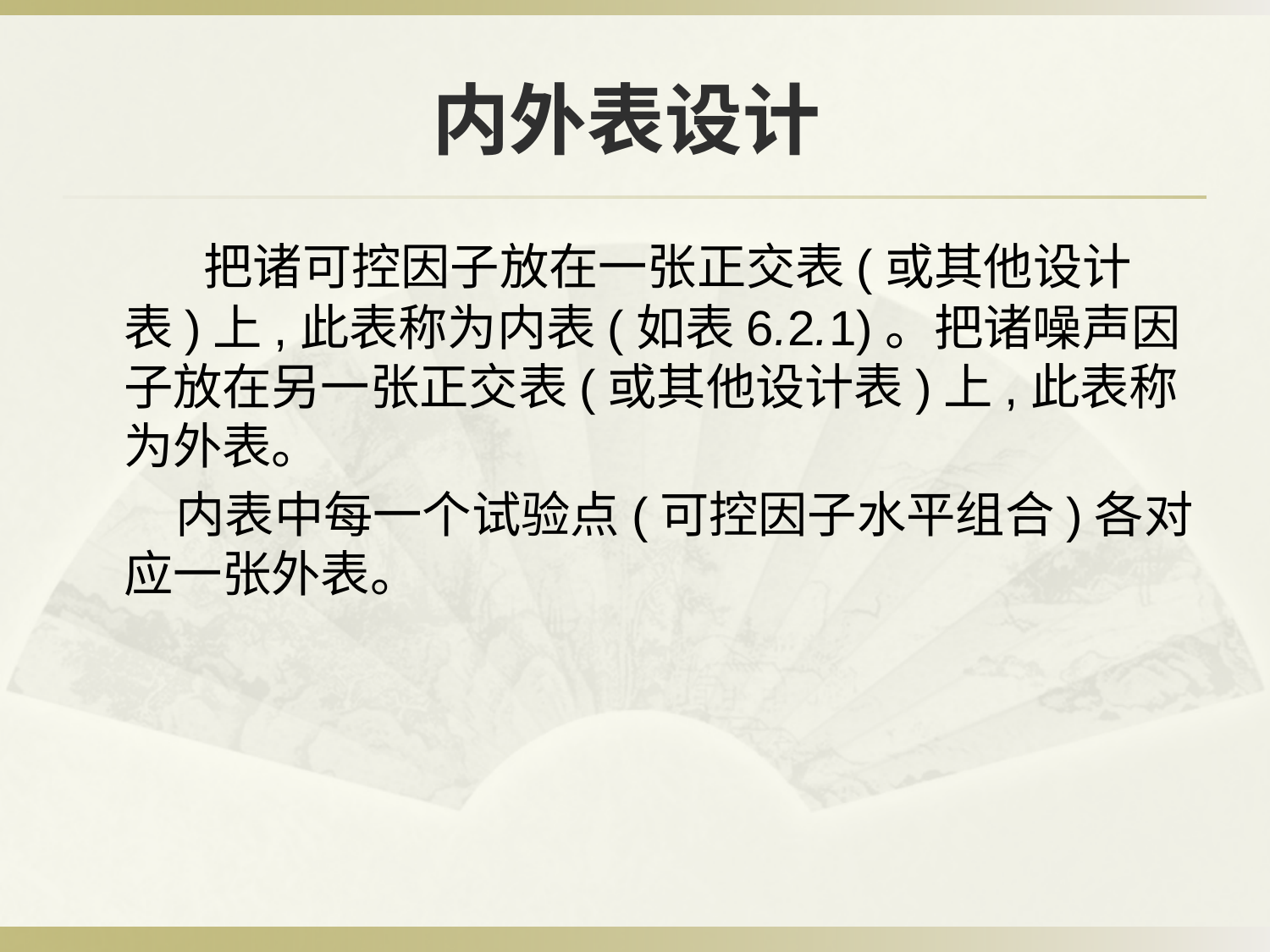

# 内外表设计
         把诸可控因子放在一张正交表(或其他设计表)上,此表称为内表(如表6.2.1)。把诸噪声因子放在另一张正交表(或其他设计表)上,此表称为外表。
        内表中每一个试验点(可控因子水平组合)各对应一张外表。